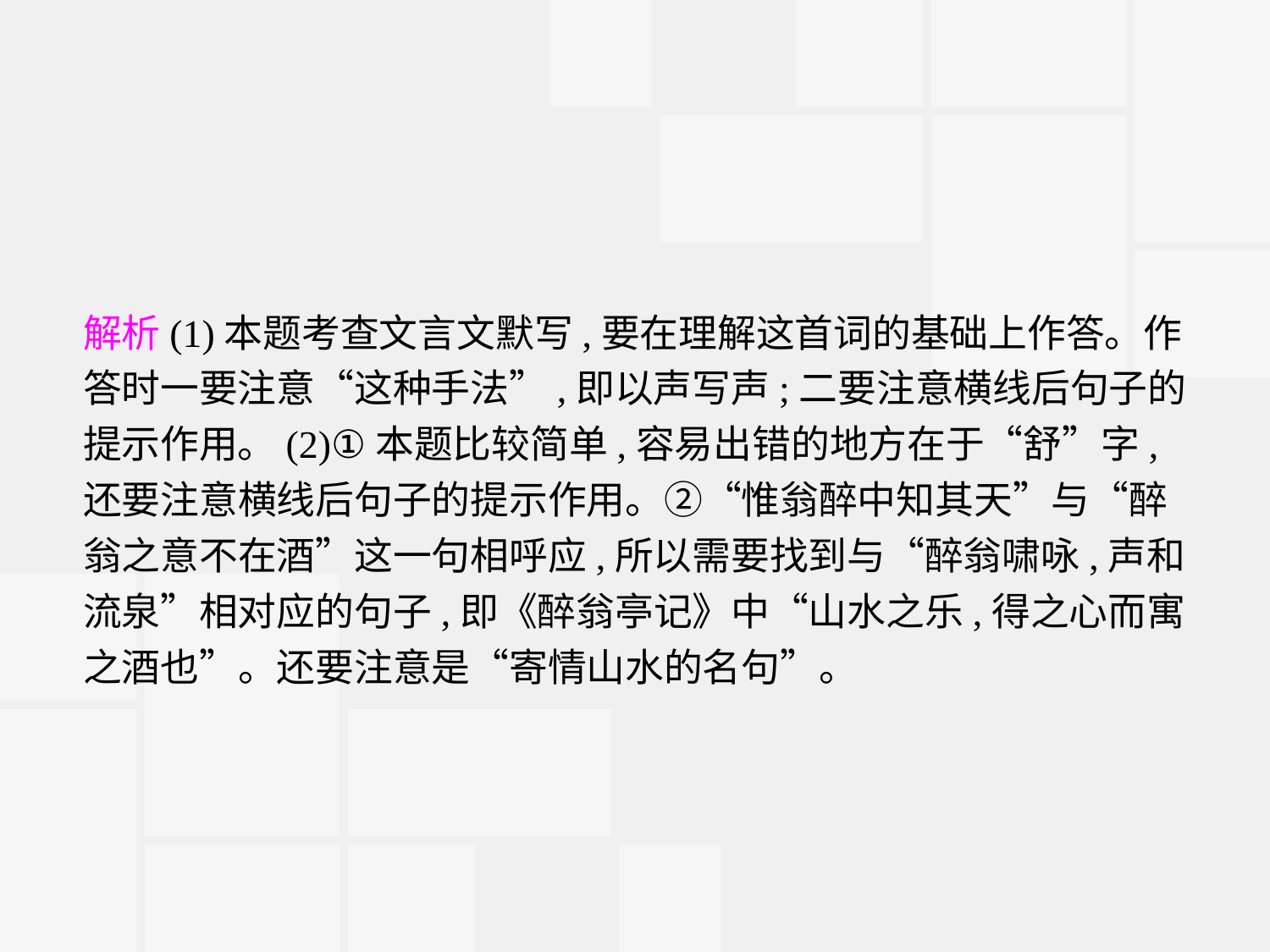

解析(1)本题考查文言文默写,要在理解这首词的基础上作答。作答时一要注意“这种手法”,即以声写声;二要注意横线后句子的提示作用。(2)①本题比较简单,容易出错的地方在于“舒”字,还要注意横线后句子的提示作用。②“惟翁醉中知其天”与“醉翁之意不在酒”这一句相呼应,所以需要找到与“醉翁啸咏,声和流泉”相对应的句子,即《醉翁亭记》中“山水之乐,得之心而寓之酒也”。还要注意是“寄情山水的名句”。